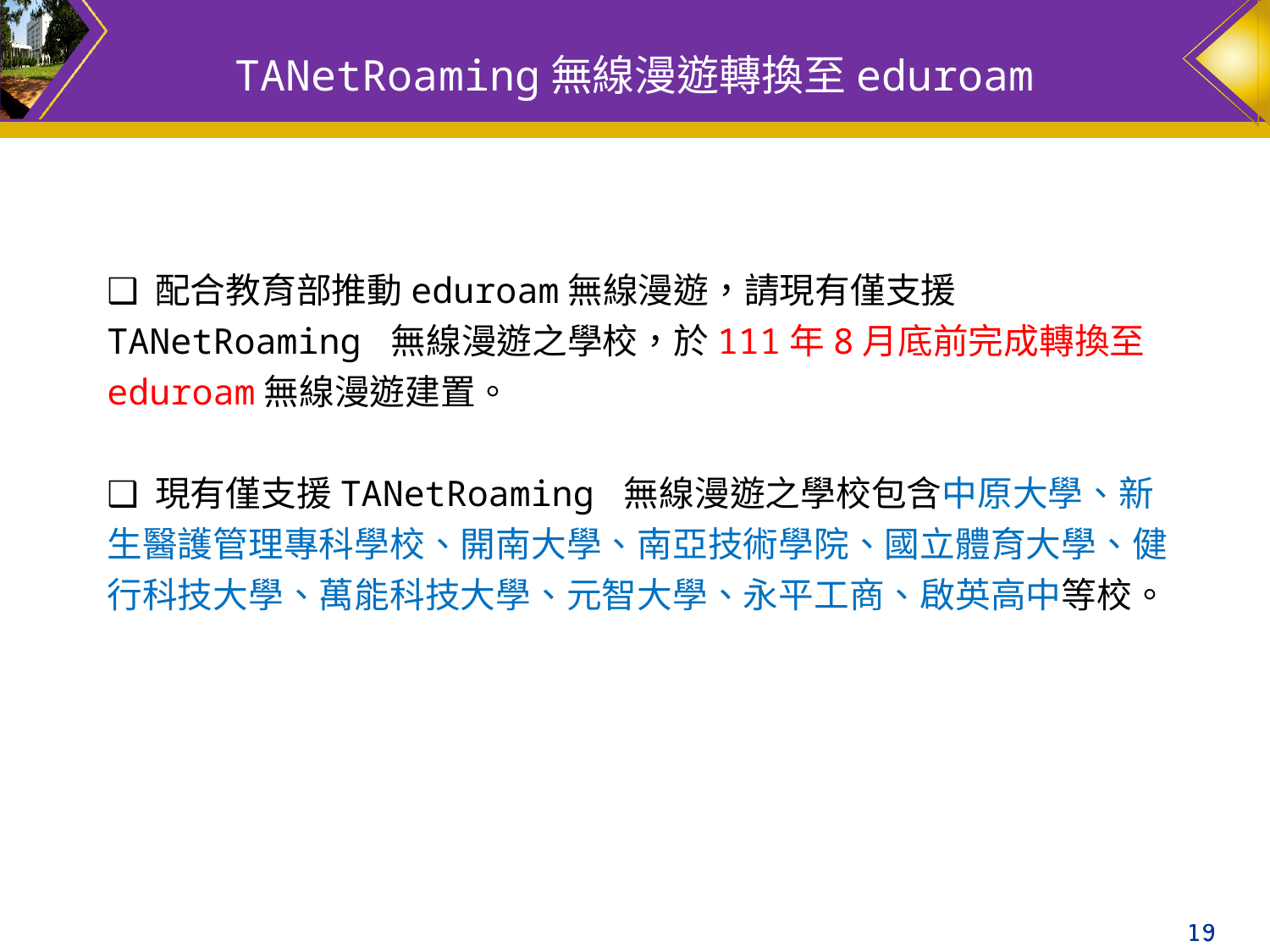

# TANetRoaming無線漫遊轉換至eduroam
❑ 配合教育部推動eduroam無線漫遊，請現有僅支援TANetRoaming 無線漫遊之學校，於111年8月底前完成轉換至eduroam無線漫遊建置。

❑ 現有僅支援TANetRoaming 無線漫遊之學校包含中原大學、新生醫護管理專科學校、開南大學、南亞技術學院、國立體育大學、健行科技大學、萬能科技大學、元智大學、永平工商、啟英高中等校。

19
19